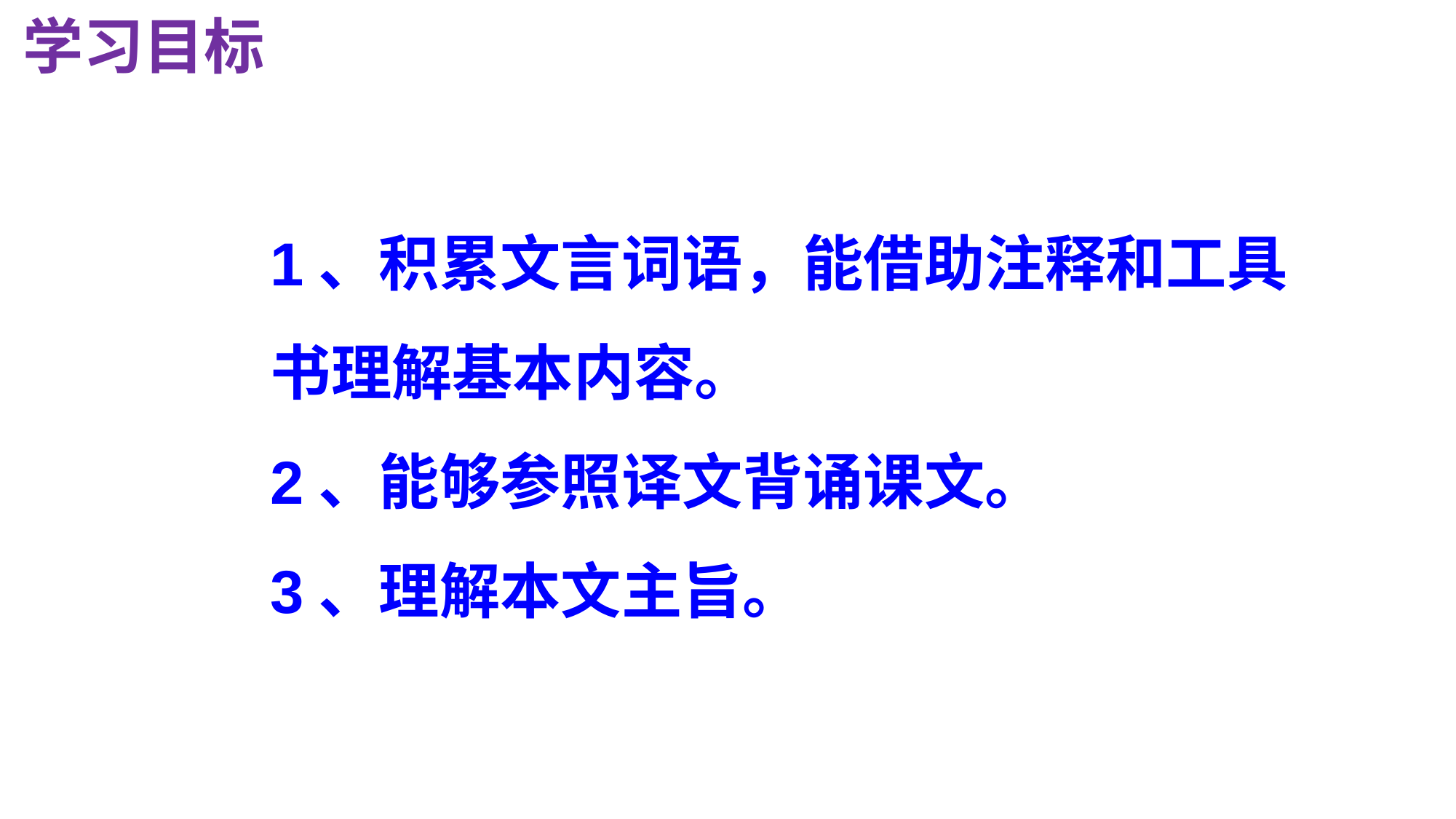

学习目标
1、积累文言词语，能借助注释和工具书理解基本内容。
2、能够参照译文背诵课文。
3、理解本文主旨。